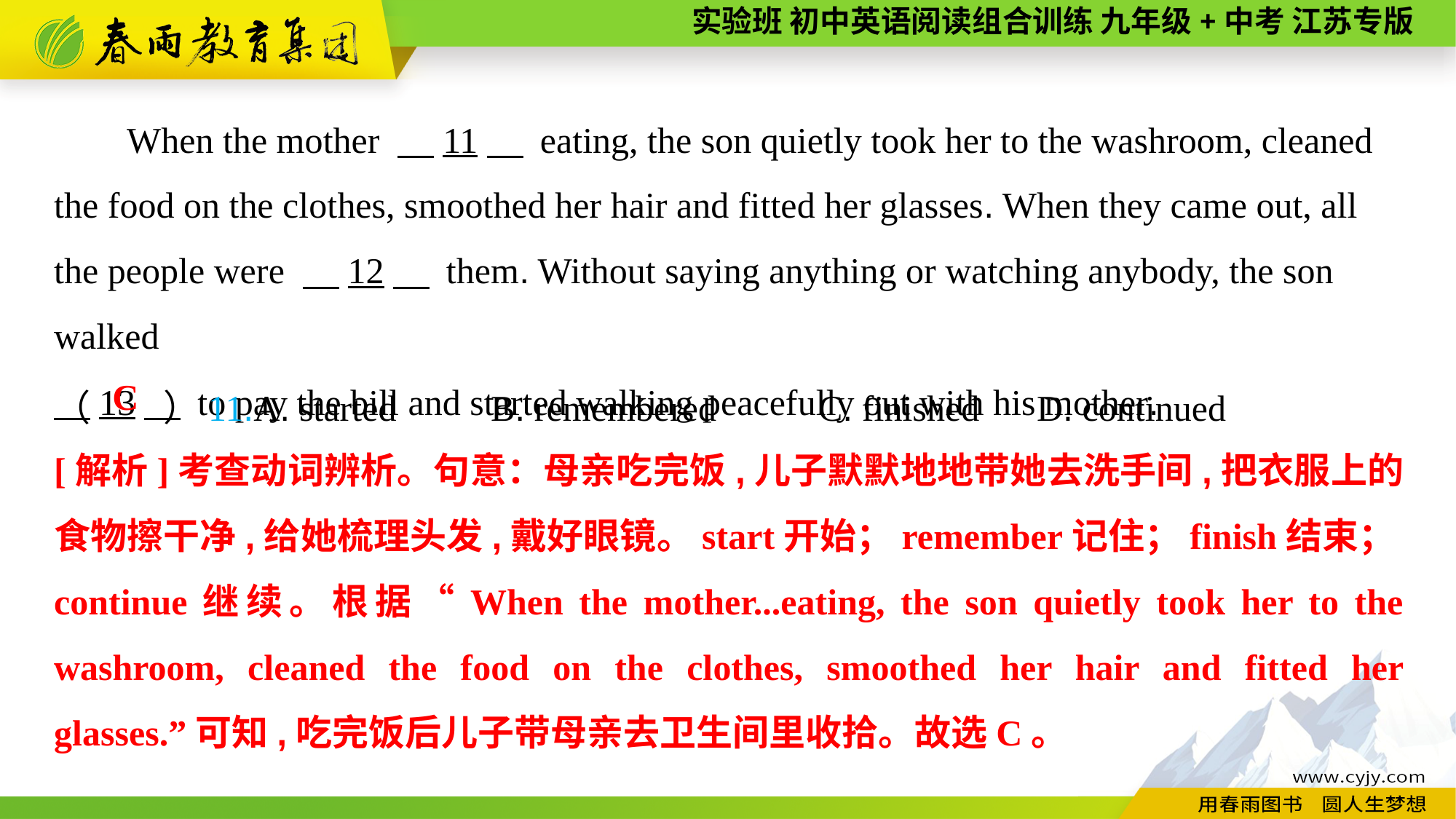

When the mother 　11　 eating, the son quietly took her to the washroom, cleaned the food on the clothes, smoothed her hair and fitted her glasses. When they came out, all the people were 　12　 them. Without saying anything or watching anybody, the son walked
　13　 to pay the bill and started walking peacefully out with his mother.
（　　）11.A. started	B. remembered	C. finished	D. continued
C
[解析]考查动词辨析。句意：母亲吃完饭,儿子默默地地带她去洗手间,把衣服上的食物擦干净,给她梳理头发,戴好眼镜。start开始；remember记住；finish结束；continue继续。根据“When the mother...eating, the son quietly took her to the washroom, cleaned the food on the clothes, smoothed her hair and fitted her glasses.”可知,吃完饭后儿子带母亲去卫生间里收拾。故选C。